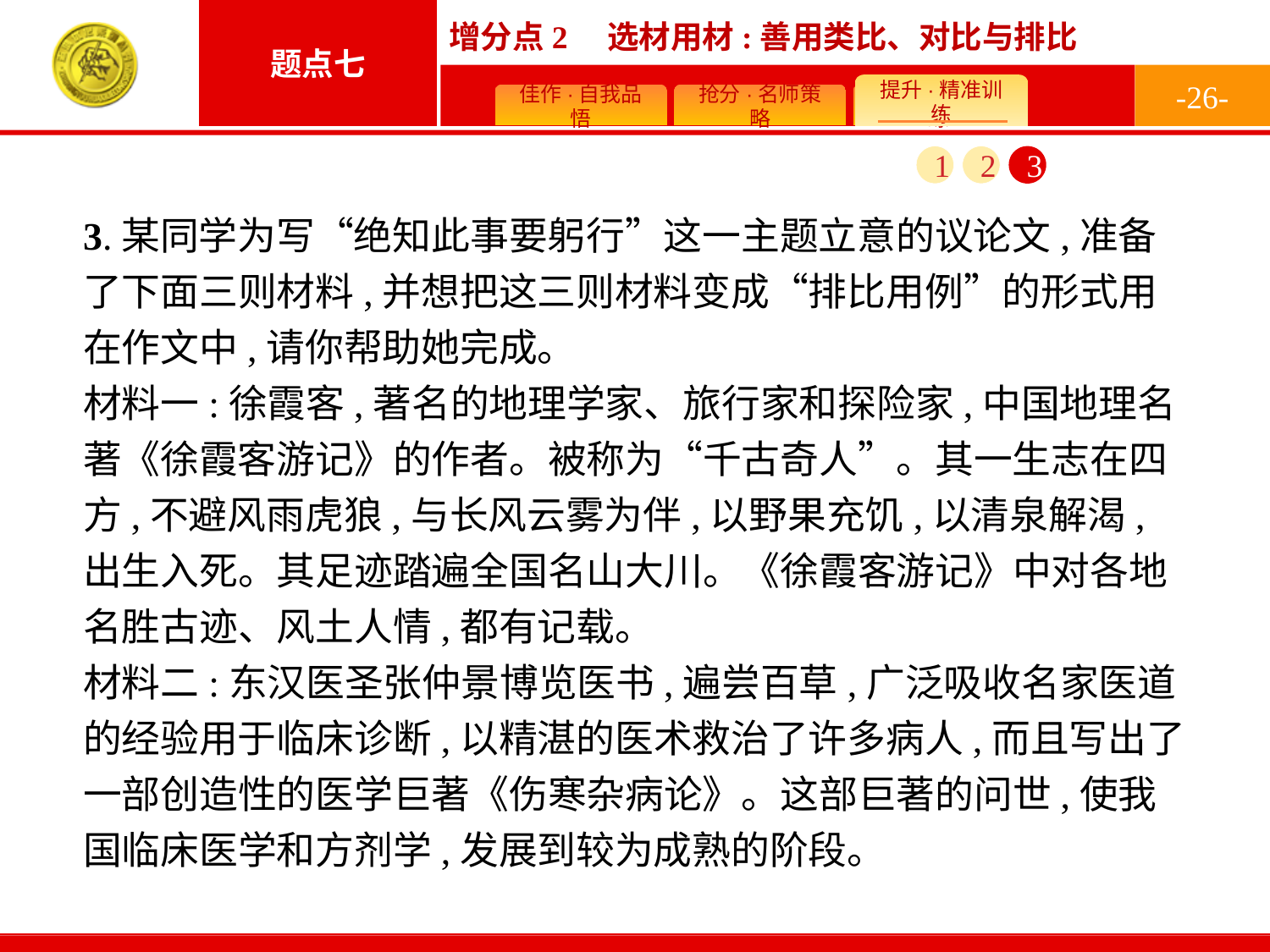

-26-
1
2
3
3.某同学为写“绝知此事要躬行”这一主题立意的议论文,准备了下面三则材料,并想把这三则材料变成“排比用例”的形式用在作文中,请你帮助她完成。
材料一:徐霞客,著名的地理学家、旅行家和探险家,中国地理名著《徐霞客游记》的作者。被称为“千古奇人”。其一生志在四方,不避风雨虎狼,与长风云雾为伴,以野果充饥,以清泉解渴,出生入死。其足迹踏遍全国名山大川。《徐霞客游记》中对各地名胜古迹、风土人情,都有记载。
材料二:东汉医圣张仲景博览医书,遍尝百草,广泛吸收名家医道的经验用于临床诊断,以精湛的医术救治了许多病人,而且写出了一部创造性的医学巨著《伤寒杂病论》。这部巨著的问世,使我国临床医学和方剂学,发展到较为成熟的阶段。